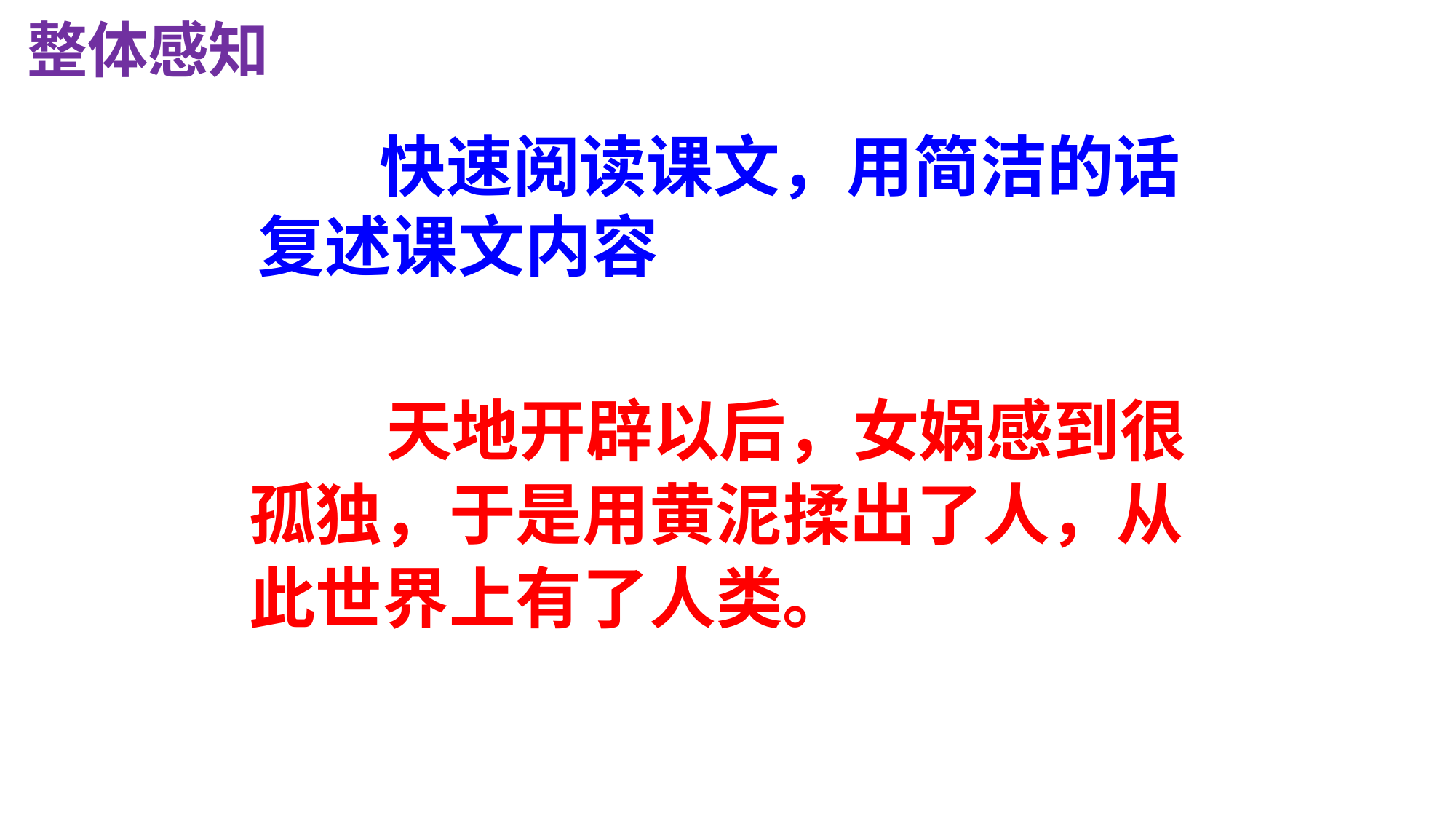

整体感知
       快速阅读课文，用简洁的话复述课文内容
          天地开辟以后，女娲感到很孤独，于是用黄泥揉出了人，从此世界上有了人类。